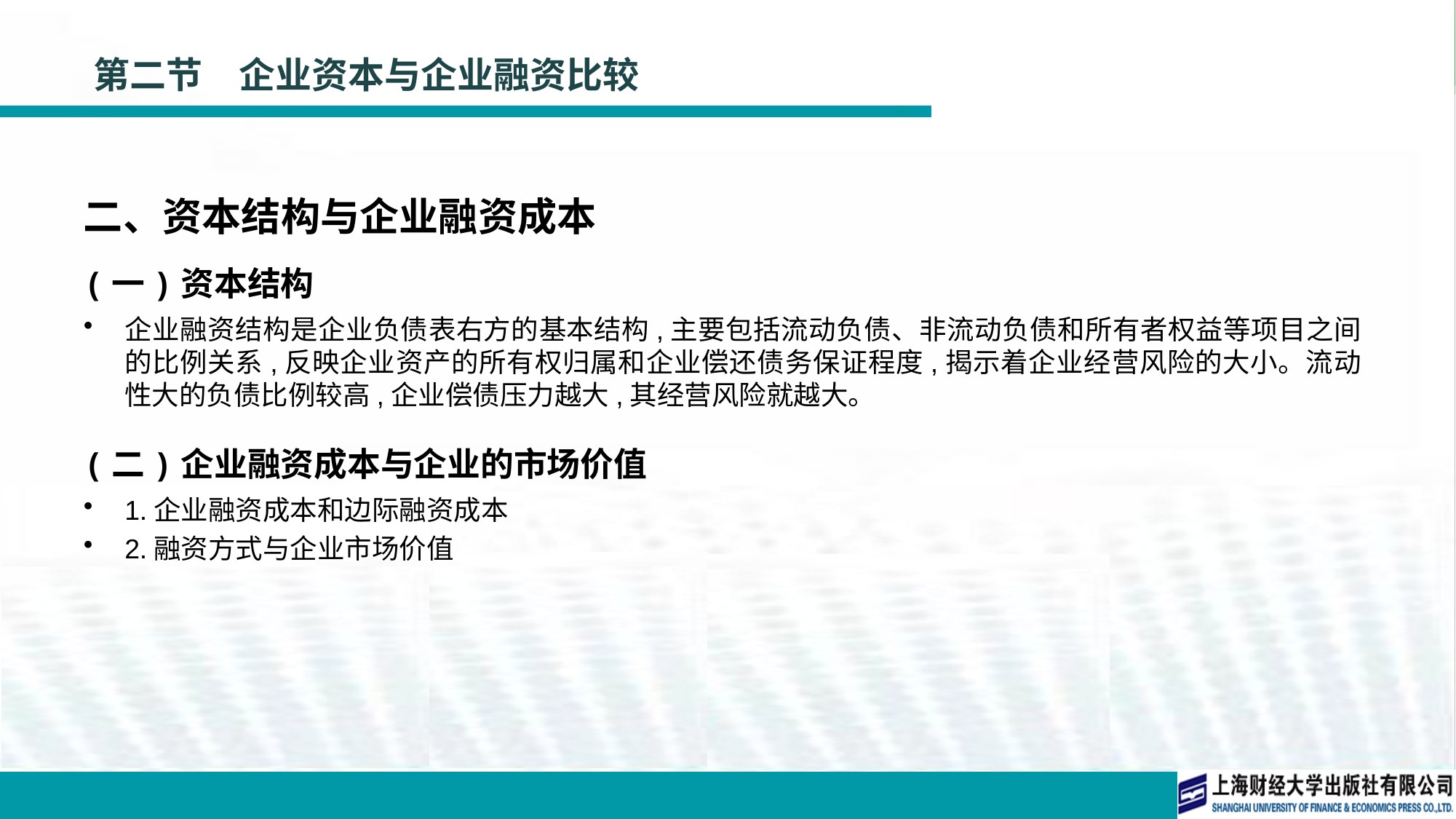

# 第二节　企业资本与企业融资比较
二、资本结构与企业融资成本
(一)资本结构
企业融资结构是企业负债表右方的基本结构,主要包括流动负债、非流动负债和所有者权益等项目之间的比例关系,反映企业资产的所有权归属和企业偿还债务保证程度,揭示着企业经营风险的大小。流动性大的负债比例较高,企业偿债压力越大,其经营风险就越大。
(二)企业融资成本与企业的市场价值
1.企业融资成本和边际融资成本
2.融资方式与企业市场价值